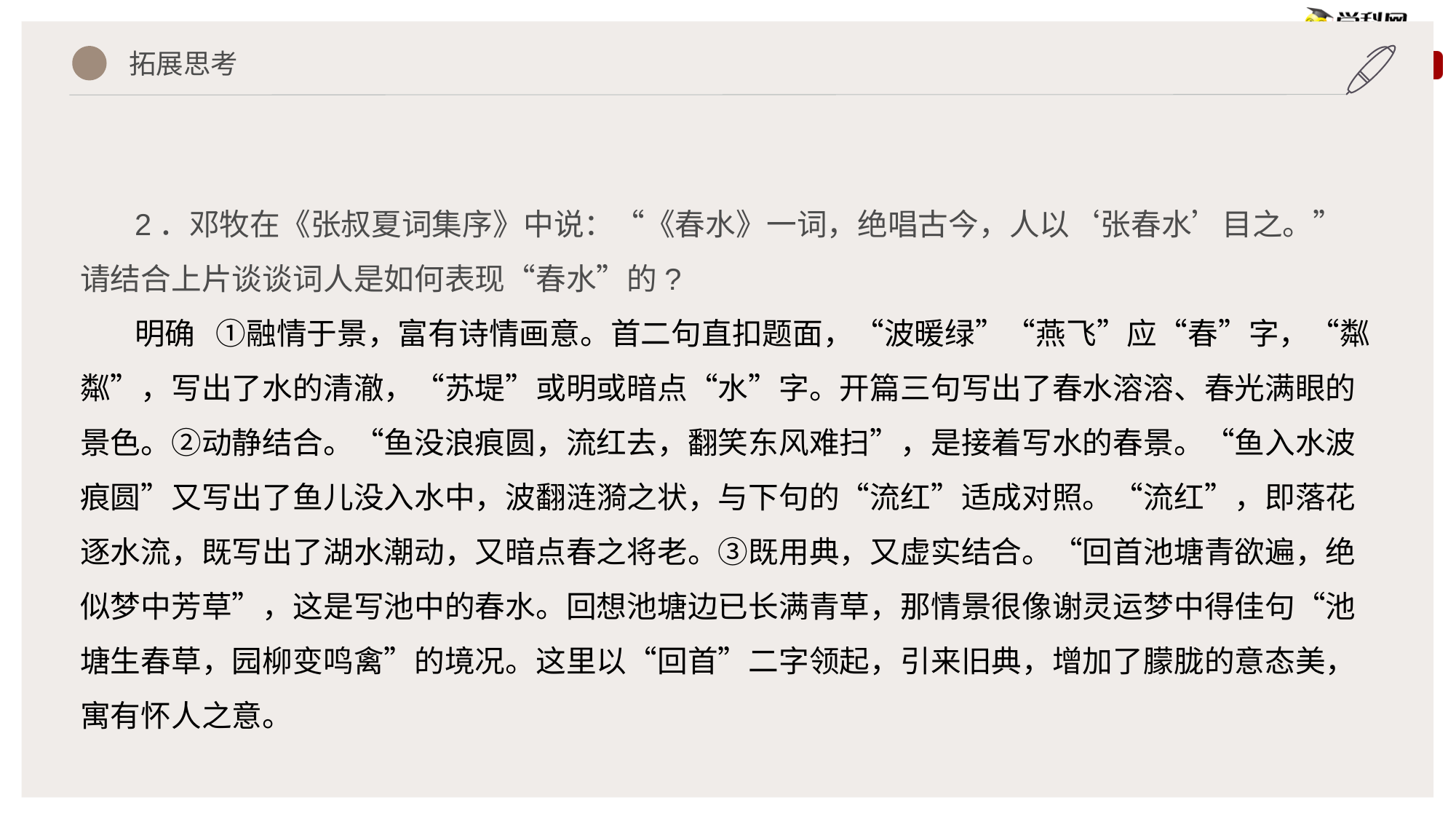

拓展思考

2．邓牧在《张叔夏词集序》中说：“《春水》一词，绝唱古今，人以‘张春水’目之。”请结合上片谈谈词人是如何表现“春水”的?
明确   ①融情于景，富有诗情画意。首二句直扣题面，“波暖绿”“燕飞”应“春”字，“粼粼”，写出了水的清澈，“苏堤”或明或暗点“水”字。开篇三句写出了春水溶溶、春光满眼的景色。②动静结合。“鱼没浪痕圆，流红去，翻笑东风难扫”，是接着写水的春景。“鱼入水波痕圆”又写出了鱼儿没入水中，波翻涟漪之状，与下句的“流红”适成对照。“流红”，即落花逐水流，既写出了湖水潮动，又暗点春之将老。③既用典，又虚实结合。“回首池塘青欲遍，绝似梦中芳草”，这是写池中的春水。回想池塘边已长满青草，那情景很像谢灵运梦中得佳句“池塘生春草，园柳变鸣禽”的境况。这里以“回首”二字领起，引来旧典，增加了朦胧的意态美，寓有怀人之意。